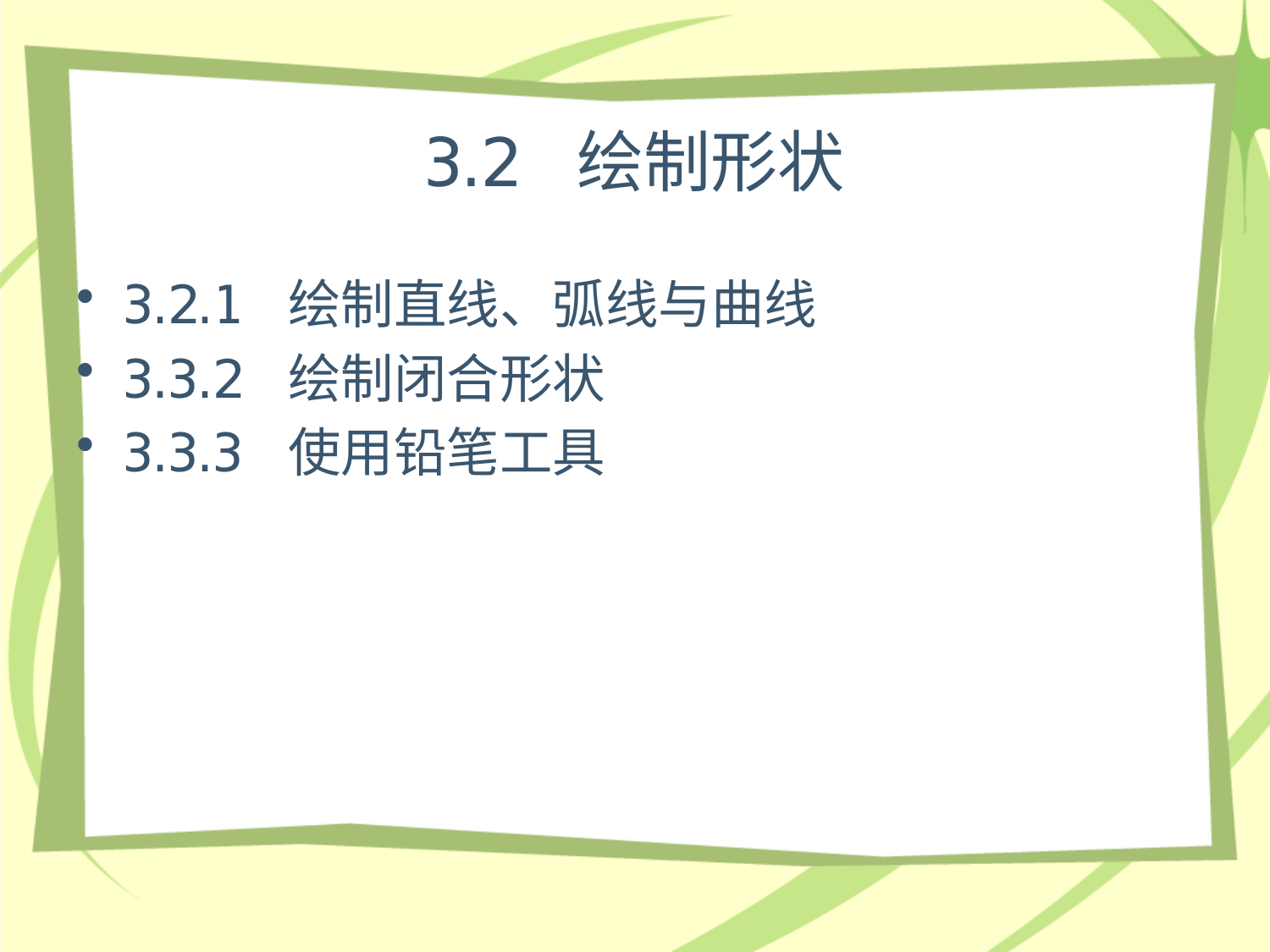

# 3.2  绘制形状
3.2.1  绘制直线、弧线与曲线
3.3.2  绘制闭合形状
3.3.3  使用铅笔工具